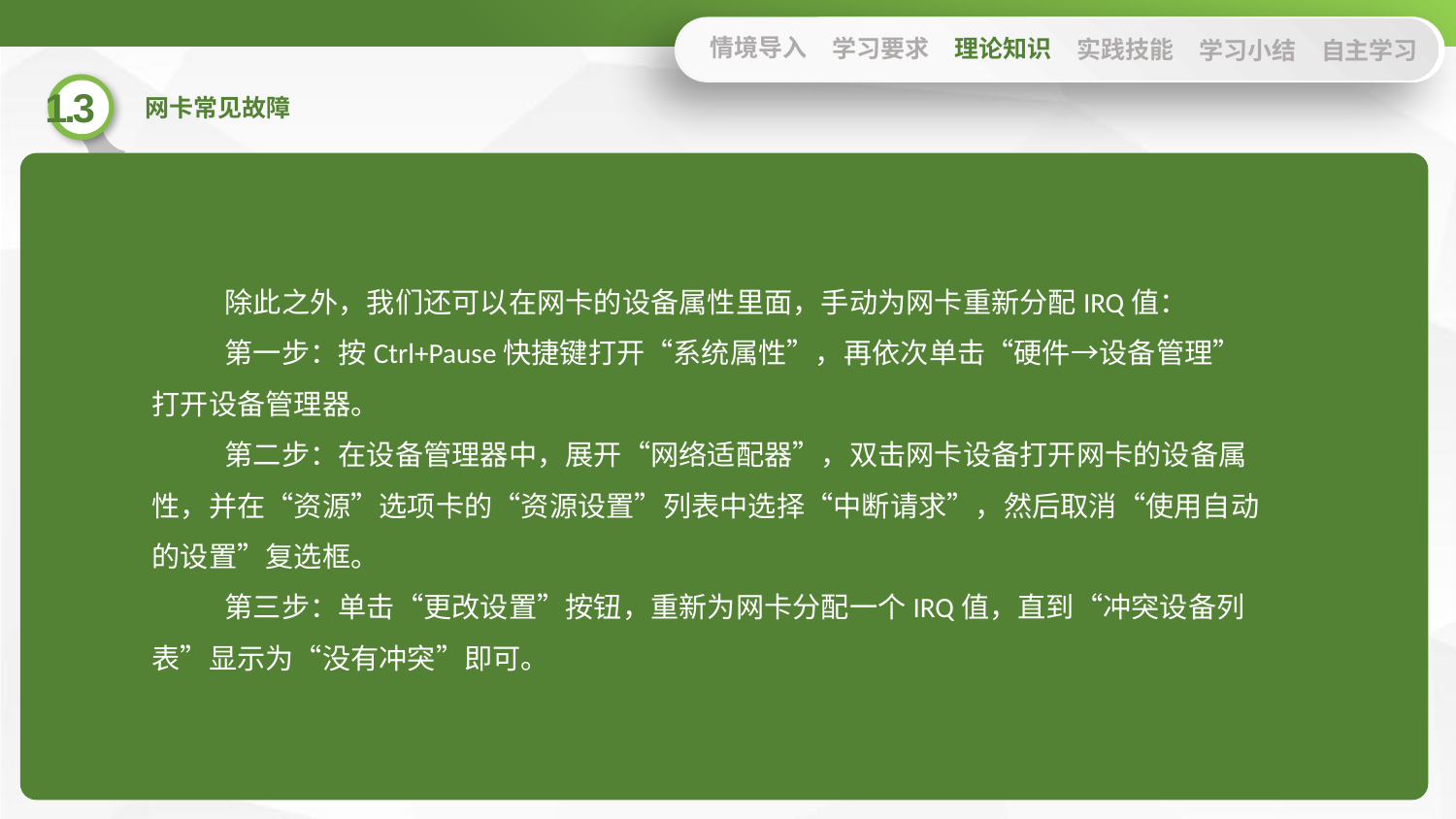

情境导入
学习要求
理论知识
实践技能
学习小结
自主学习
除此之外，我们还可以在网卡的设备属性里面，手动为网卡重新分配IRQ值：
第一步：按Ctrl+Pause快捷键打开“系统属性”，再依次单击“硬件→设备管理”打开设备管理器。
第二步：在设备管理器中，展开“网络适配器”，双击网卡设备打开网卡的设备属性，并在“资源”选项卡的“资源设置”列表中选择“中断请求”，然后取消“使用自动的设置”复选框。
第三步：单击“更改设置”按钮，重新为网卡分配一个IRQ值，直到“冲突设备列表”显示为“没有冲突”即可。